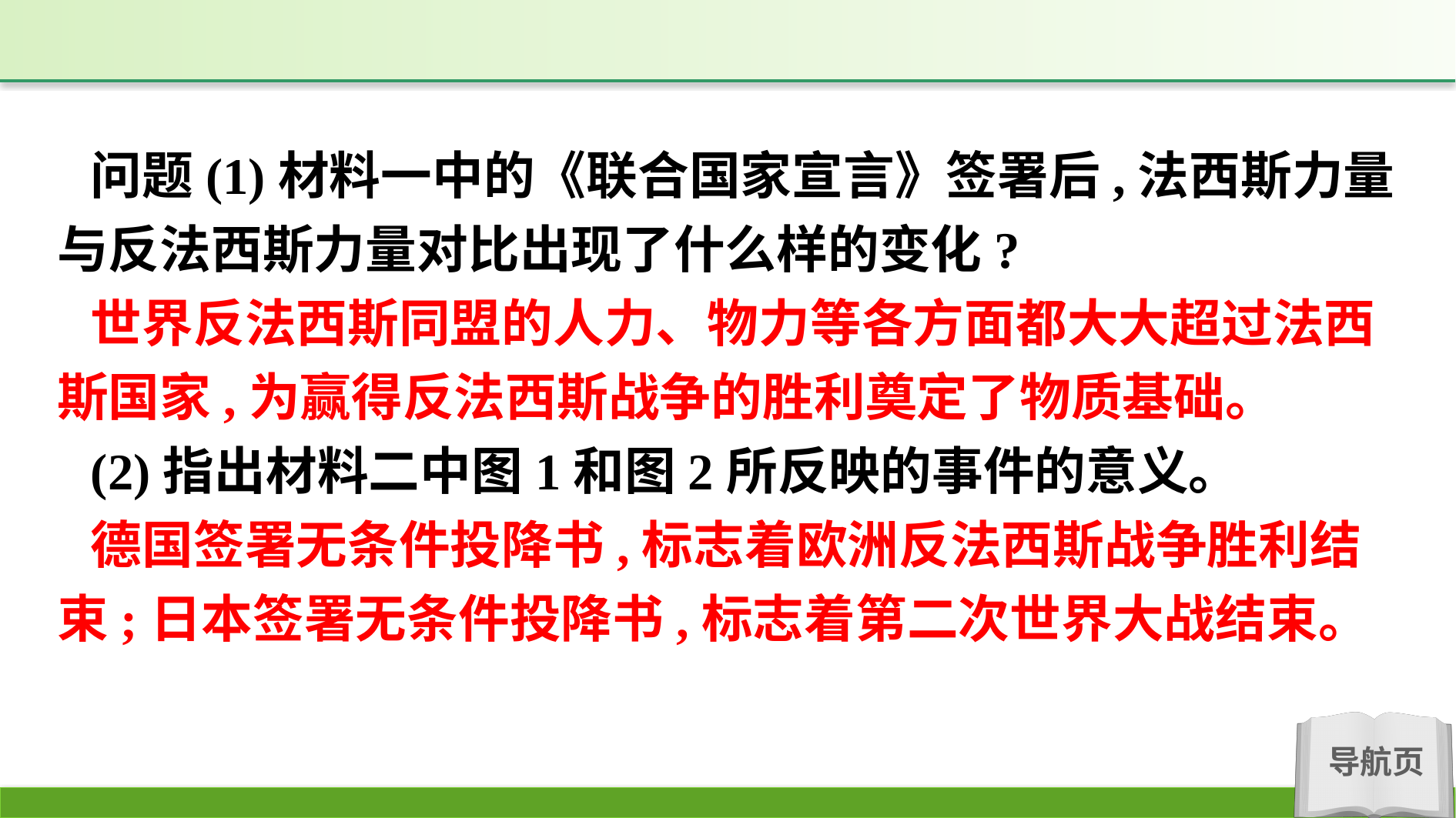

问题(1)材料一中的《联合国家宣言》签署后,法西斯力量与反法西斯力量对比出现了什么样的变化?
世界反法西斯同盟的人力、物力等各方面都大大超过法西斯国家,为赢得反法西斯战争的胜利奠定了物质基础。
(2)指出材料二中图1和图2所反映的事件的意义。
德国签署无条件投降书,标志着欧洲反法西斯战争胜利结束;日本签署无条件投降书,标志着第二次世界大战结束。